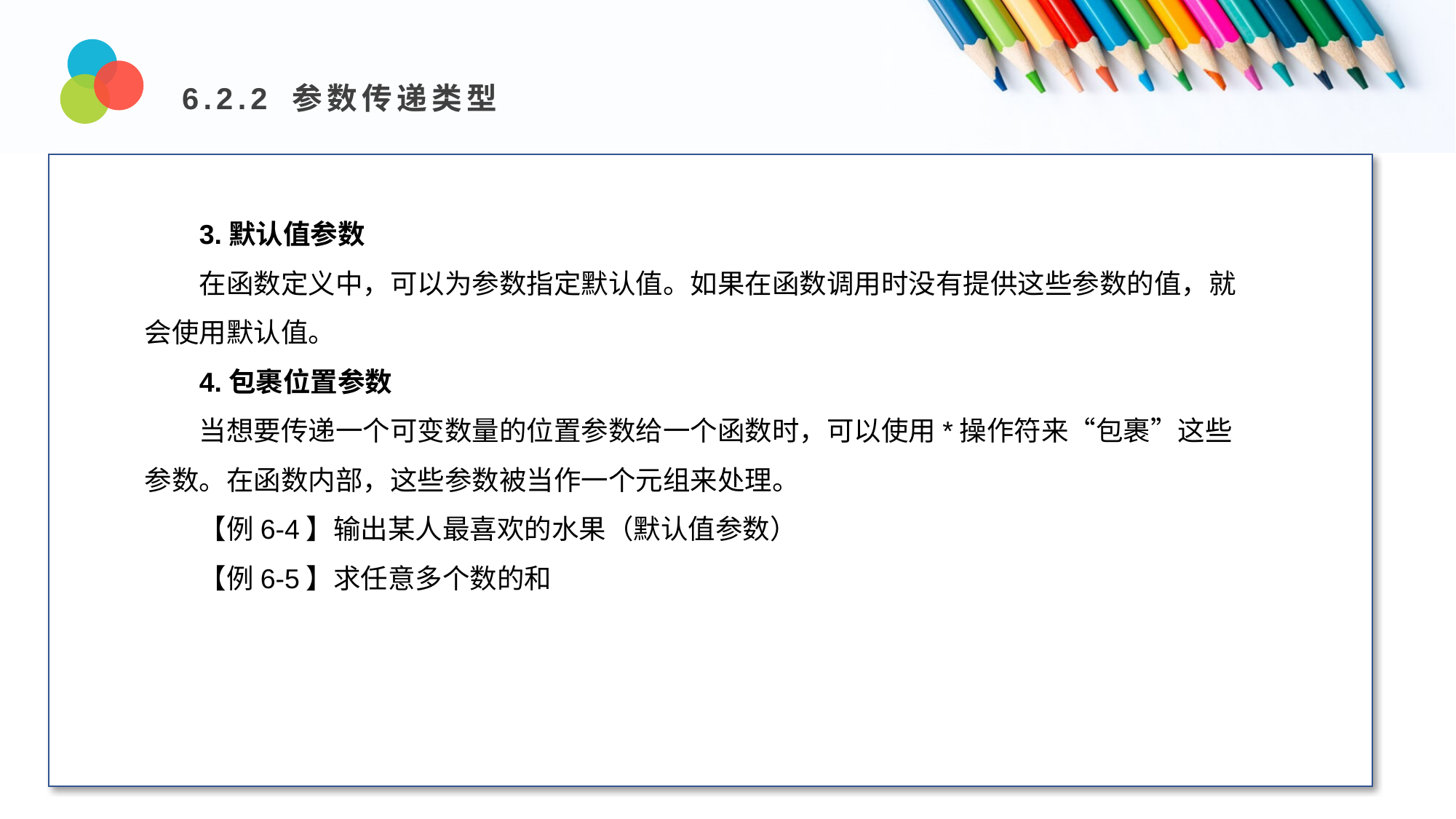

6.2.2 参数传递类型
Design and Production
3.默认值参数
在函数定义中，可以为参数指定默认值。如果在函数调用时没有提供这些参数的值，就会使用默认值。
4.包裹位置参数
当想要传递一个可变数量的位置参数给一个函数时，可以使用*操作符来“包裹”这些参数。在函数内部，这些参数被当作一个元组来处理。
【例6-4】输出某人最喜欢的水果（默认值参数）
【例6-5】求任意多个数的和